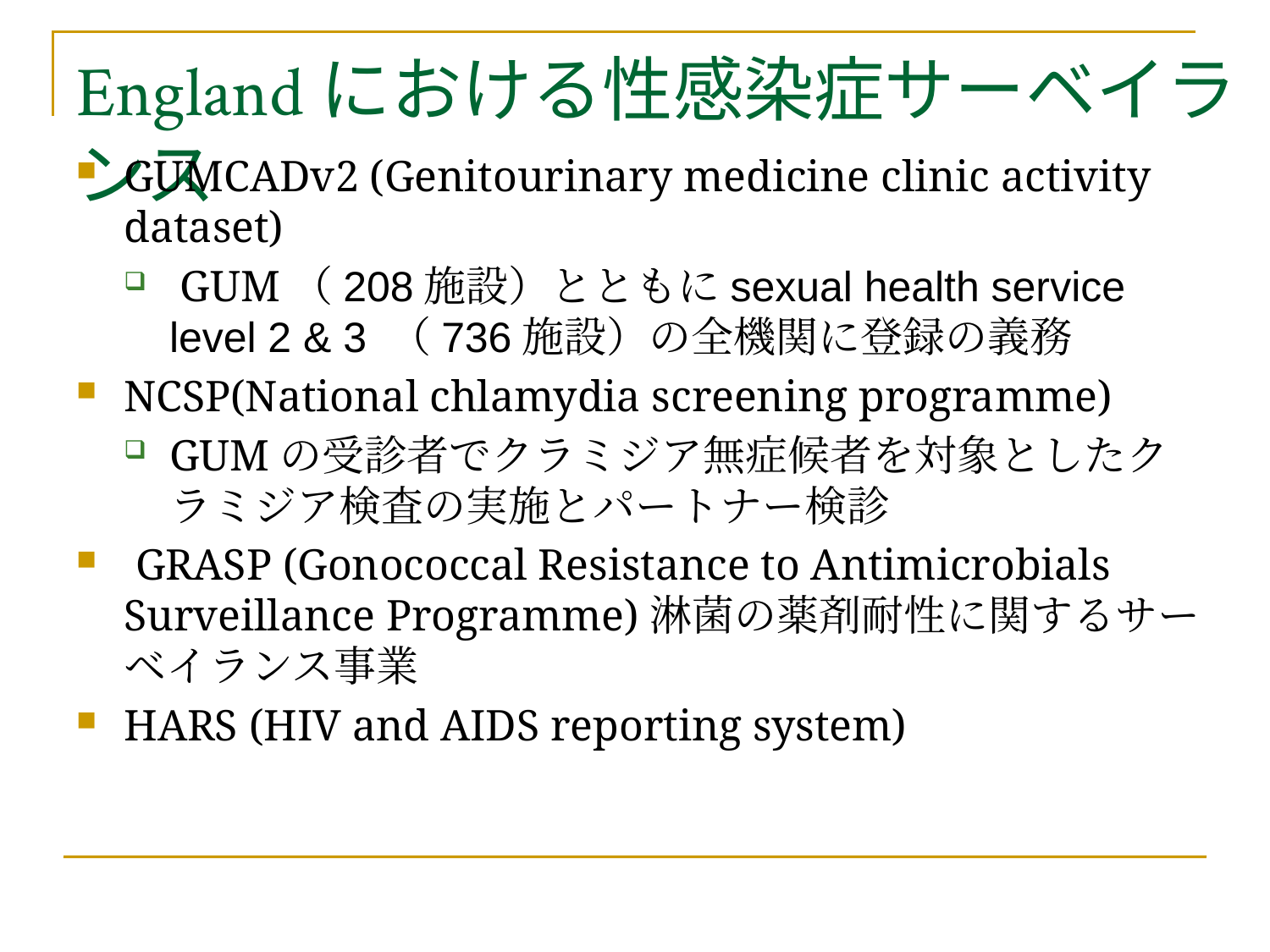

# Englandにおける性感染症サーベイランス
GUMCADv2 (Genitourinary medicine clinic activity dataset)
 GUM（208施設）とともにsexual health service level 2 & 3 （736施設）の全機関に登録の義務
NCSP(National chlamydia screening programme)
GUMの受診者でクラミジア無症候者を対象としたクラミジア検査の実施とパートナー検診
 GRASP (Gonococcal Resistance to Antimicrobials Surveillance Programme)淋菌の薬剤耐性に関するサーベイランス事業
HARS (HIV and AIDS reporting system)